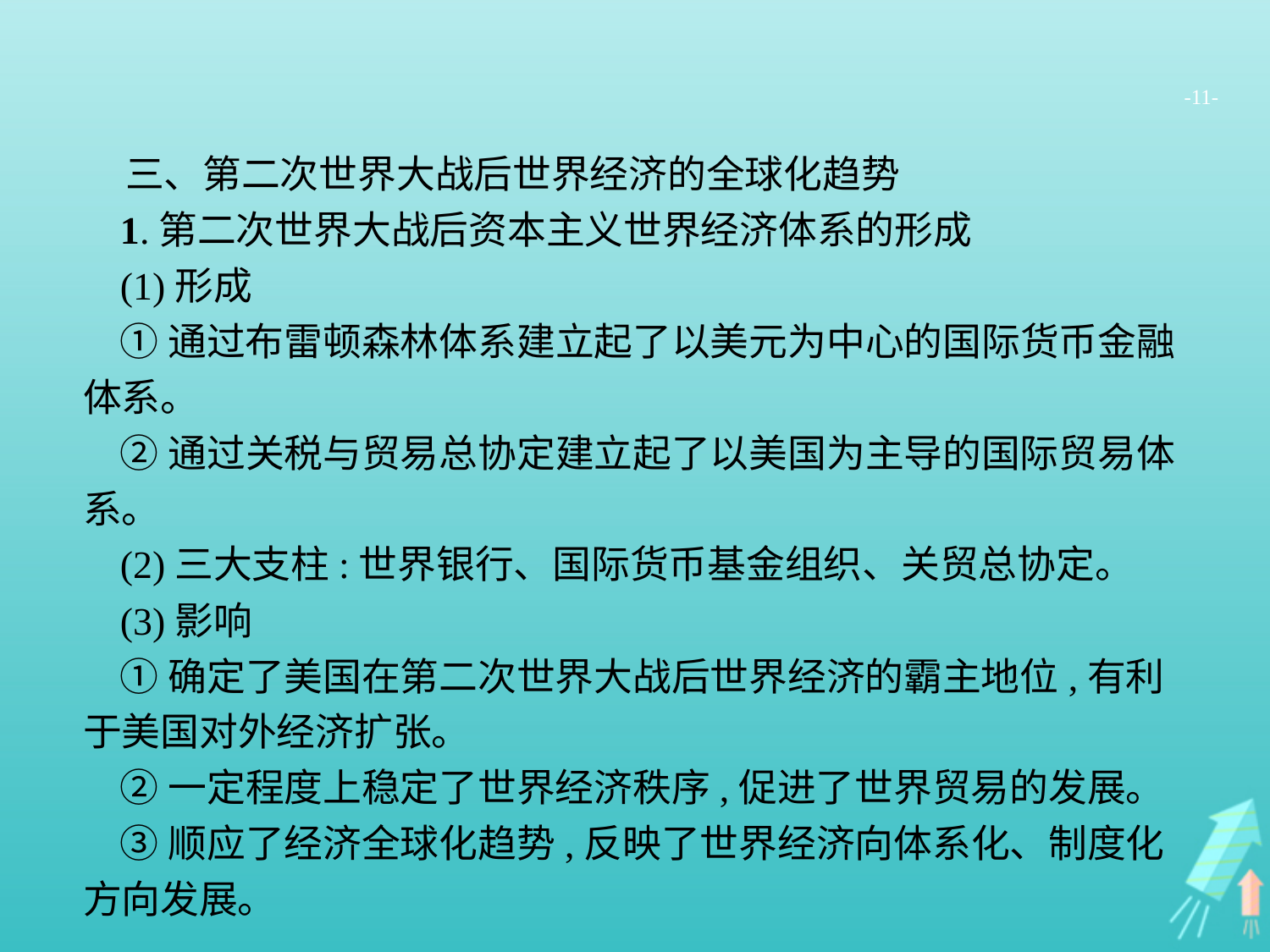

-11-
三、第二次世界大战后世界经济的全球化趋势
1.第二次世界大战后资本主义世界经济体系的形成
(1)形成
①通过布雷顿森林体系建立起了以美元为中心的国际货币金融体系。
②通过关税与贸易总协定建立起了以美国为主导的国际贸易体系。
(2)三大支柱:世界银行、国际货币基金组织、关贸总协定。
(3)影响
①确定了美国在第二次世界大战后世界经济的霸主地位,有利于美国对外经济扩张。
②一定程度上稳定了世界经济秩序,促进了世界贸易的发展。
③顺应了经济全球化趋势,反映了世界经济向体系化、制度化方向发展。